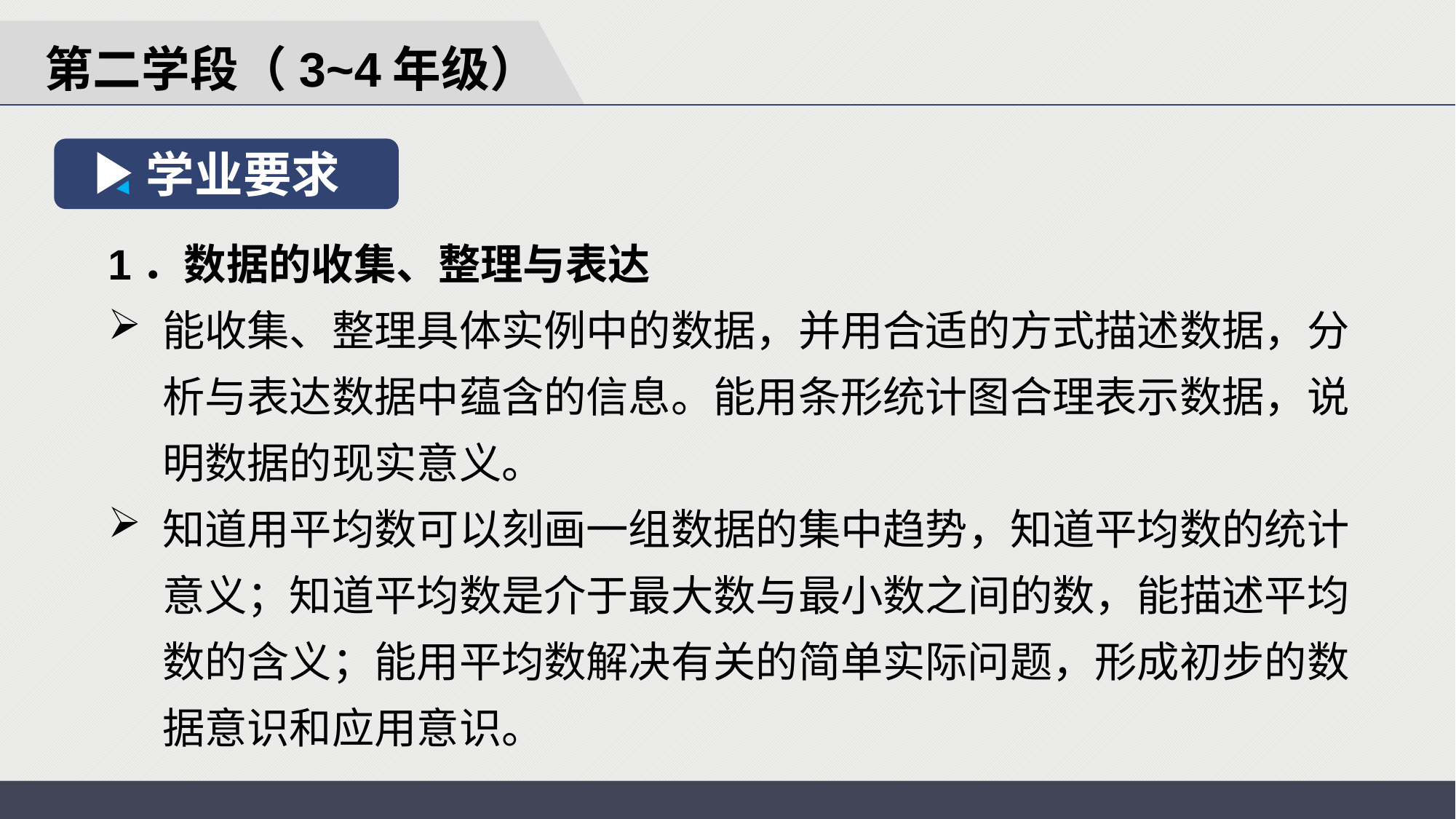

第二学段（3~4年级）
学业要求

1．数据的收集、整理与表达
能收集、整理具体实例中的数据，并用合适的方式描述数据，分析与表达数据中蕴含的信息。能用条形统计图合理表示数据，说明数据的现实意义。
知道用平均数可以刻画一组数据的集中趋势，知道平均数的统计意义；知道平均数是介于最大数与最小数之间的数，能描述平均数的含义；能用平均数解决有关的简单实际问题，形成初步的数据意识和应用意识。